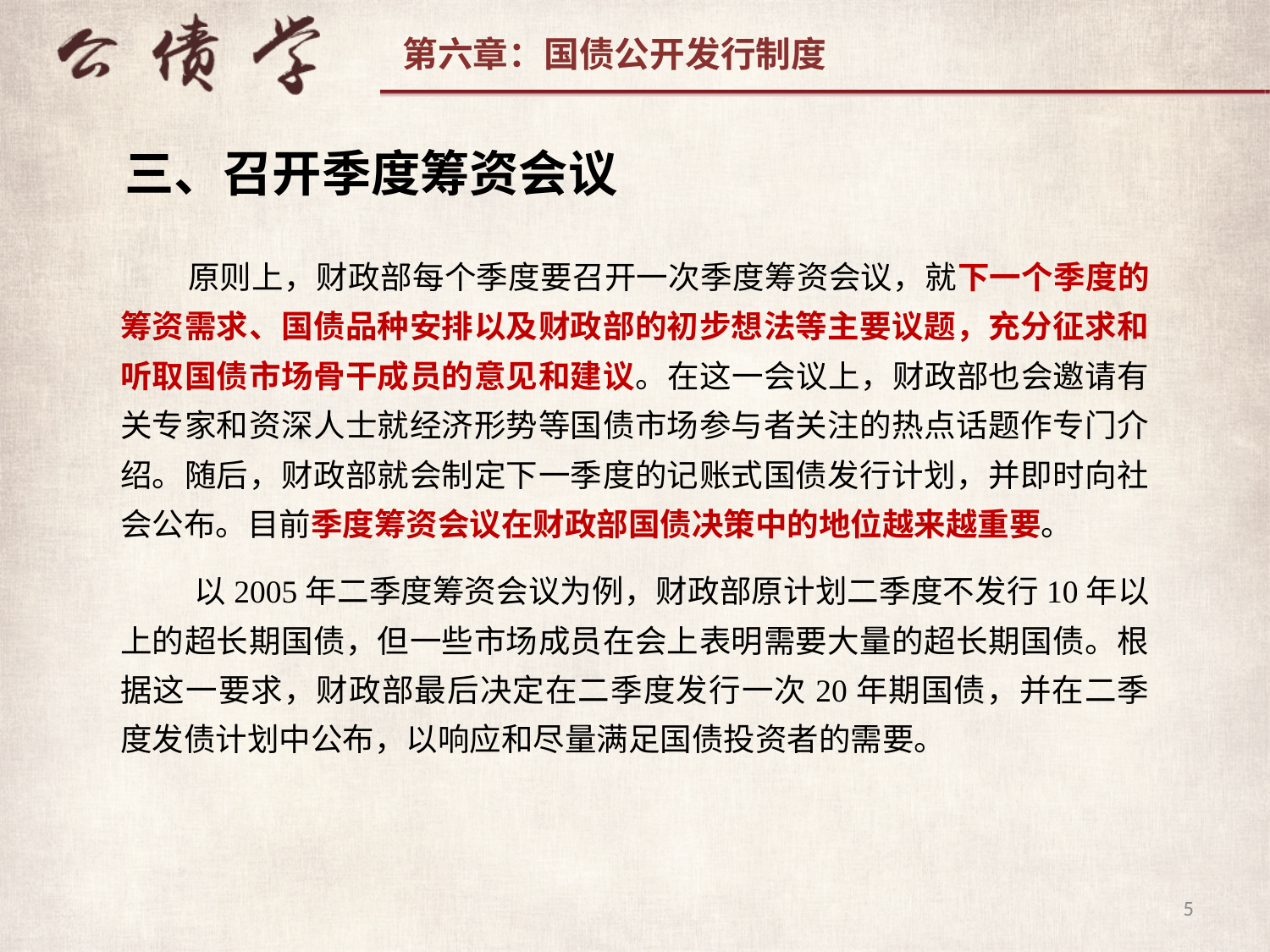

三、召开季度筹资会议
   原则上，财政部每个季度要召开一次季度筹资会议，就下一个季度的筹资需求、国债品种安排以及财政部的初步想法等主要议题，充分征求和听取国债市场骨干成员的意见和建议。在这一会议上，财政部也会邀请有关专家和资深人士就经济形势等国债市场参与者关注的热点话题作专门介绍。随后，财政部就会制定下一季度的记账式国债发行计划，并即时向社会公布。目前季度筹资会议在财政部国债决策中的地位越来越重要。
    以2005年二季度筹资会议为例，财政部原计划二季度不发行10年以上的超长期国债，但一些市场成员在会上表明需要大量的超长期国债。根据这一要求，财政部最后决定在二季度发行一次20年期国债，并在二季度发债计划中公布，以响应和尽量满足国债投资者的需要。
5